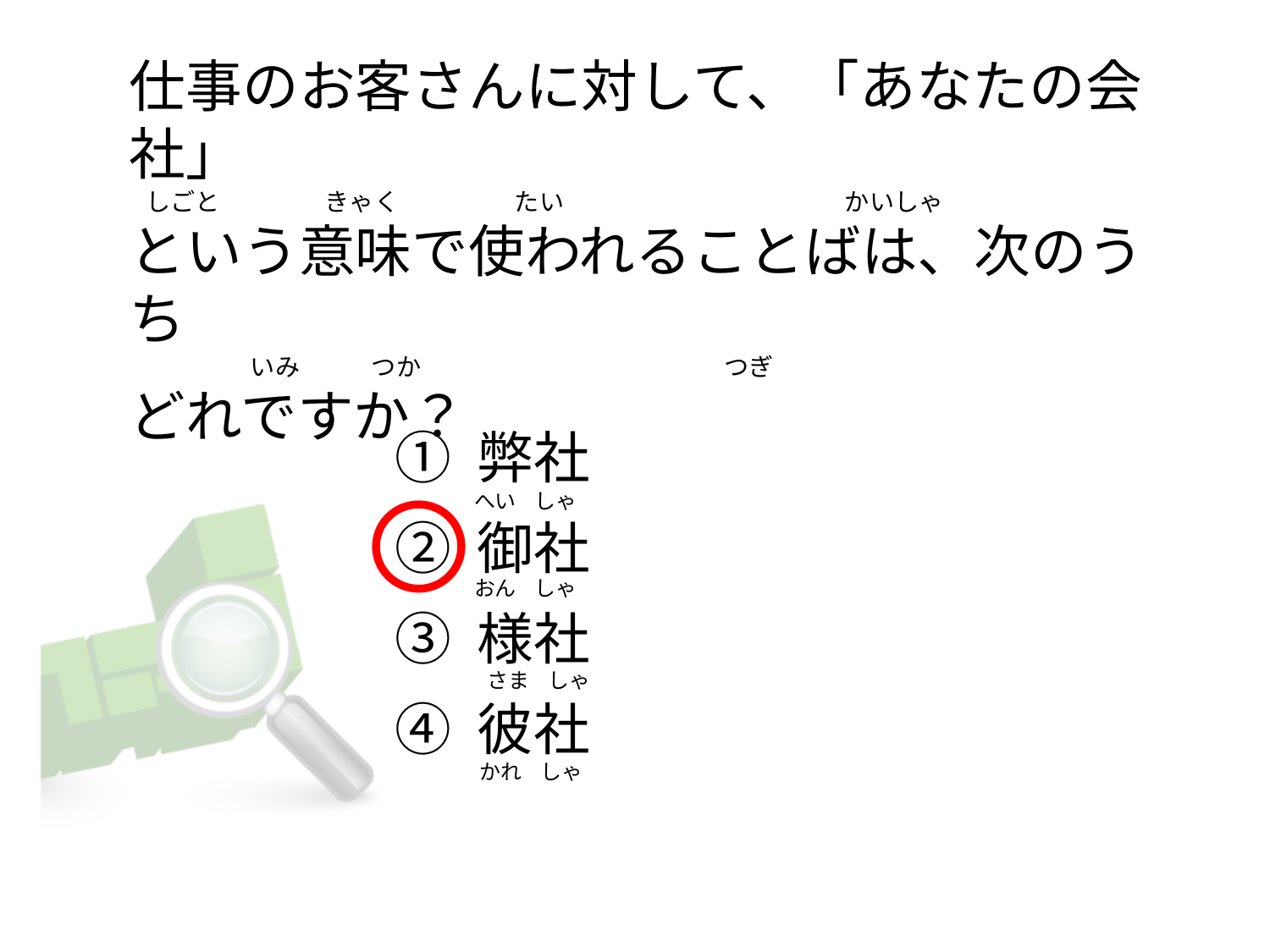

# 仕事のお客さんに対して、「あなたの会社」    しごと                   きゃく                     たい                                                   かいしゃ という意味で使われることばは、次のうち                       いみ             つか                                                       つぎ どれですか？
① 弊社
② 御社
③ 様社
④ 彼社
へい    しゃ

おん    しゃ
 さま    しゃ
 かれ    しゃ